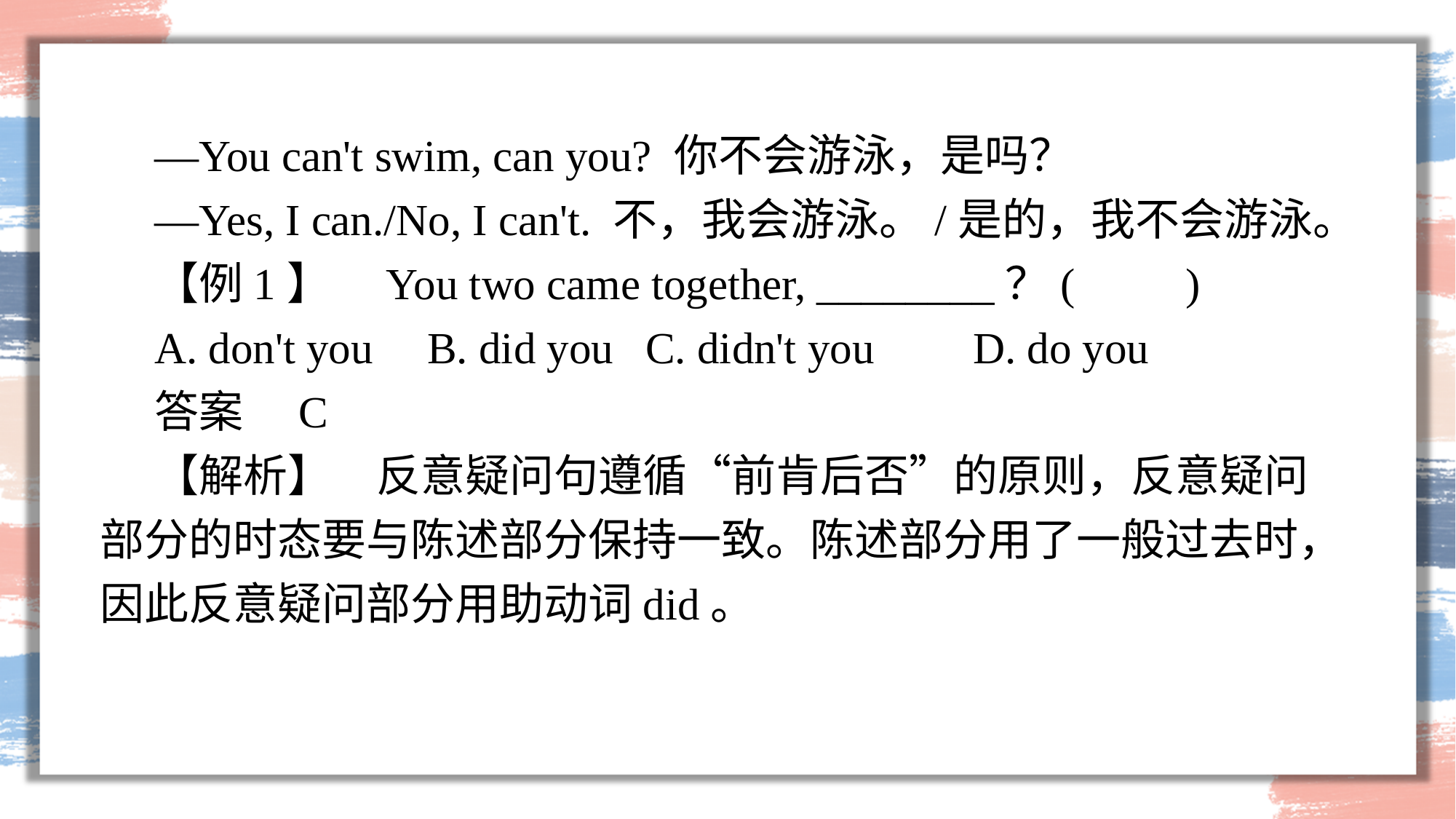

—You can't swim, can you? 你不会游泳，是吗？
—Yes, I can./No, I can't. 不，我会游泳。/是的，我不会游泳。
【例1】　You two came together, ________？(　　)
A. don't you	B. did you	C. didn't you	D. do you
答案　C
【解析】　反意疑问句遵循“前肯后否”的原则，反意疑问部分的时态要与陈述部分保持一致。陈述部分用了一般过去时，因此反意疑问部分用助动词did。